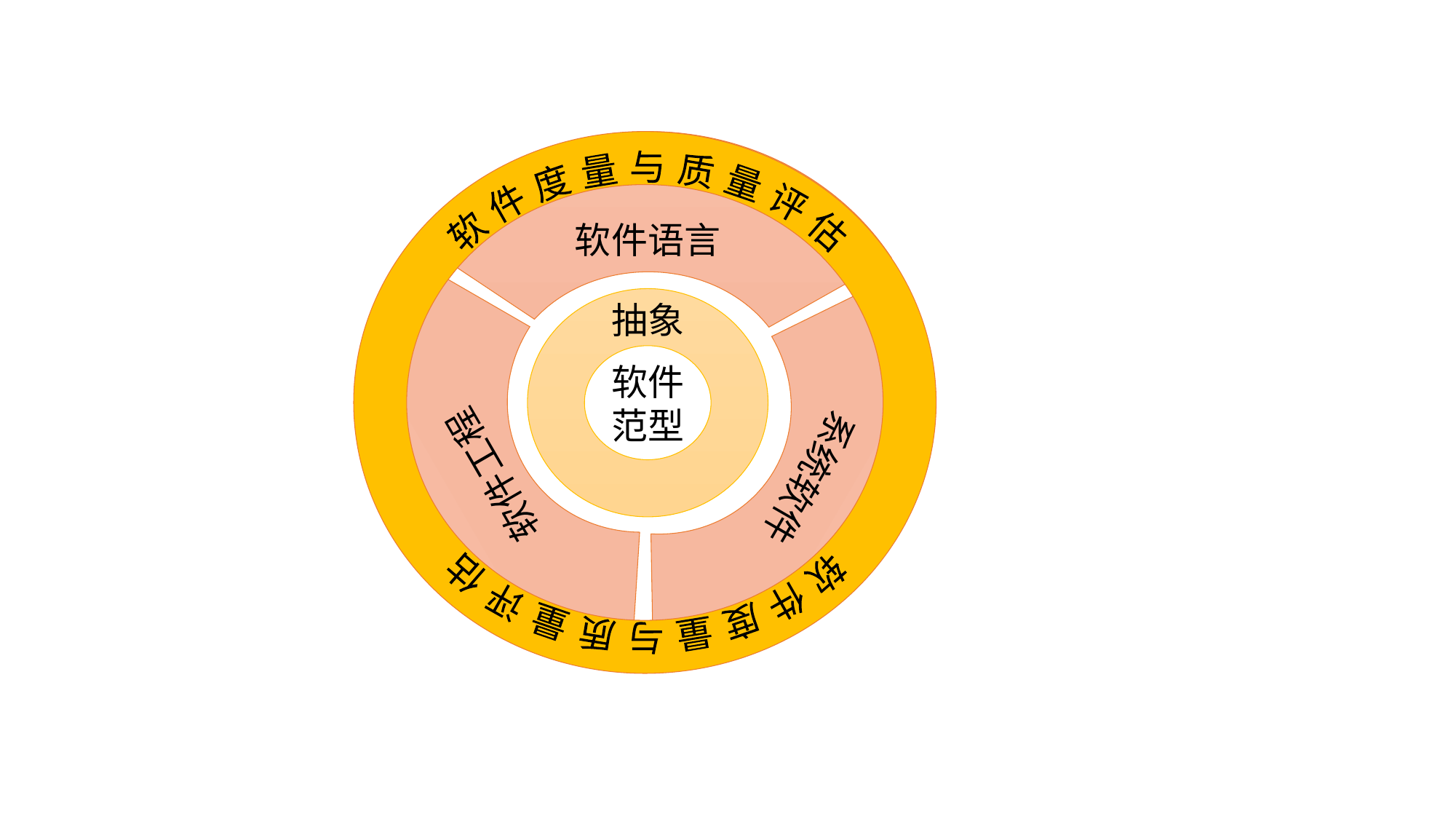

软 件 度 量 与 质 量 评 估
软件语言
软 件 度 量 与 质 量 评 估

抽象
软件
范型
软件工程
系统软件